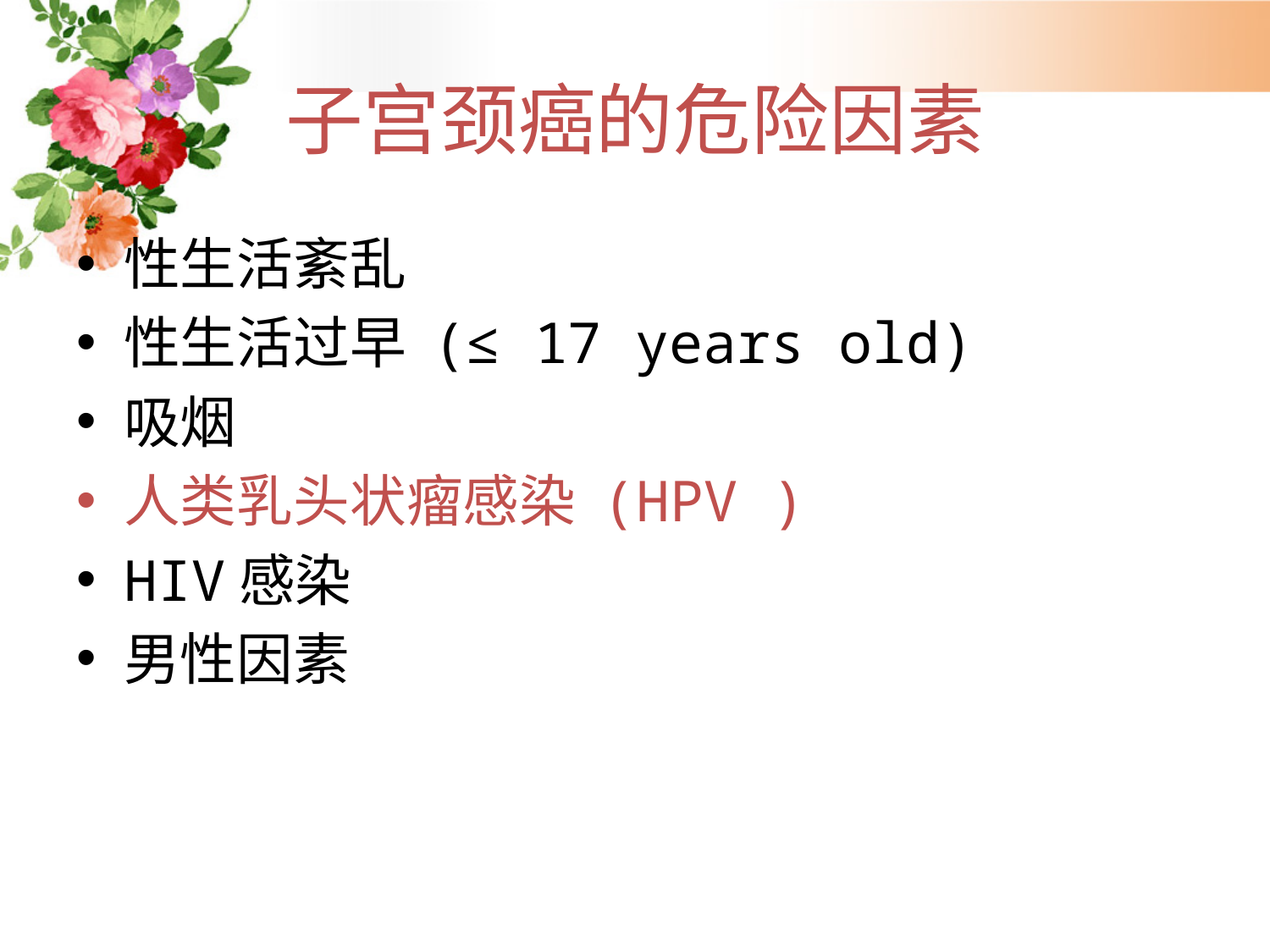

子宫颈癌的危险因素
性生活紊乱
性生活过早 (≤ 17 years old)
吸烟
人类乳头状瘤感染 (HPV )
HIV感染
男性因素